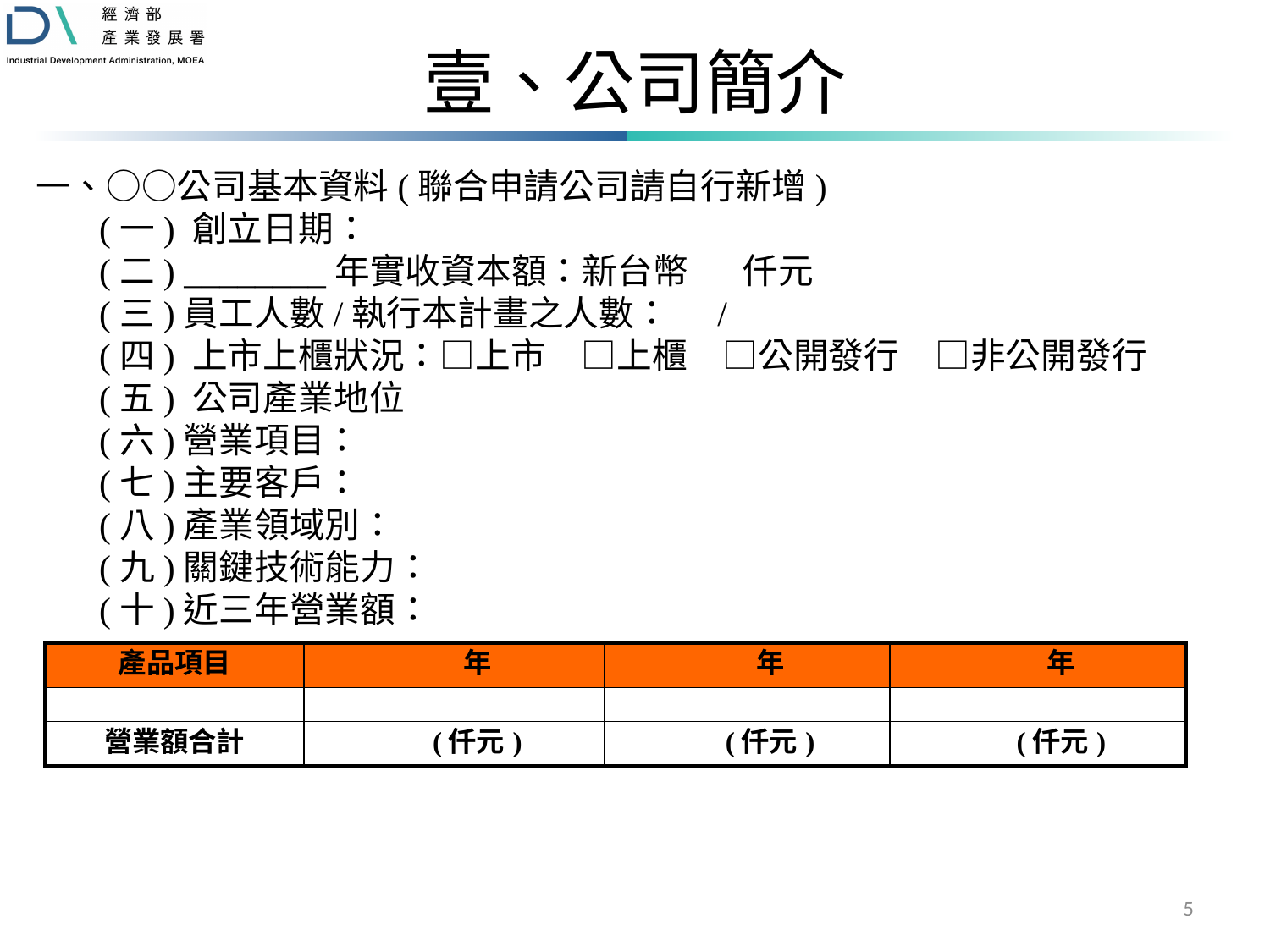

# 壹、公司簡介
一、○○公司基本資料(聯合申請公司請自行新增)
(一) 創立日期：
(二) ________年實收資本額：新台幣       仟元
(三)員工人數/執行本計畫之人數：     /
(四) 上市上櫃狀況：□上市　□上櫃　□公開發行　□非公開發行
(五) 公司產業地位
(六)營業項目：
(七)主要客戶：
(八)產業領域別：
(九)關鍵技術能力：
(十)近三年營業額：
| 產品項目 | 年 | 年 | 年 |
| --- | --- | --- | --- |
|  |  |  |  |
| 營業額合計 | (仟元) | (仟元) | (仟元) |
5